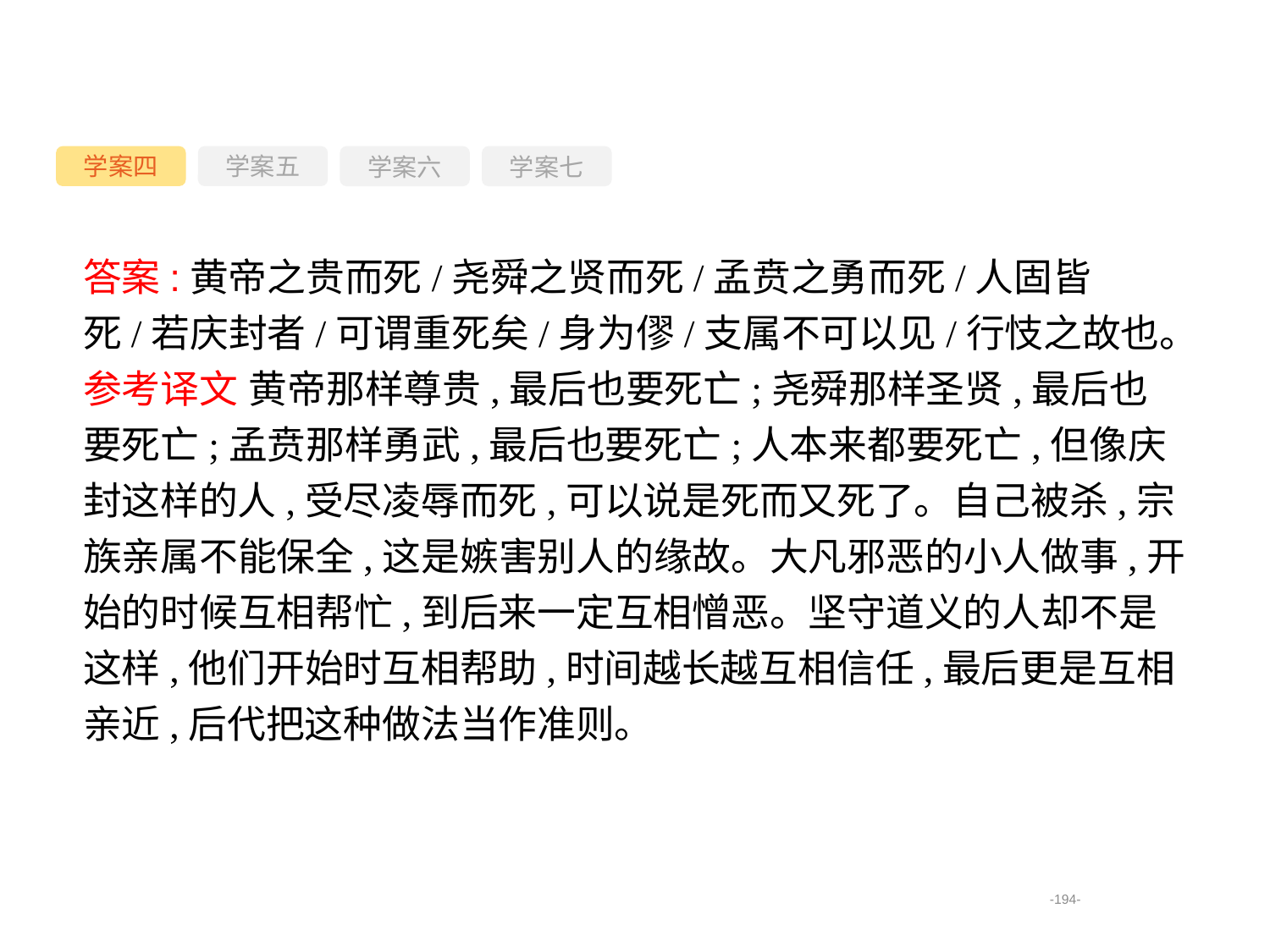

学案四
学案六
学案七
学案五
答案:黄帝之贵而死/尧舜之贤而死/孟贲之勇而死/人固皆死/若庆封者/可谓重死矣/身为僇/支属不可以见/行忮之故也。
参考译文 黄帝那样尊贵,最后也要死亡;尧舜那样圣贤,最后也要死亡;孟贲那样勇武,最后也要死亡;人本来都要死亡,但像庆封这样的人,受尽凌辱而死,可以说是死而又死了。自己被杀,宗族亲属不能保全,这是嫉害别人的缘故。大凡邪恶的小人做事,开始的时候互相帮忙,到后来一定互相憎恶。坚守道义的人却不是这样,他们开始时互相帮助,时间越长越互相信任,最后更是互相亲近,后代把这种做法当作准则。
-194-